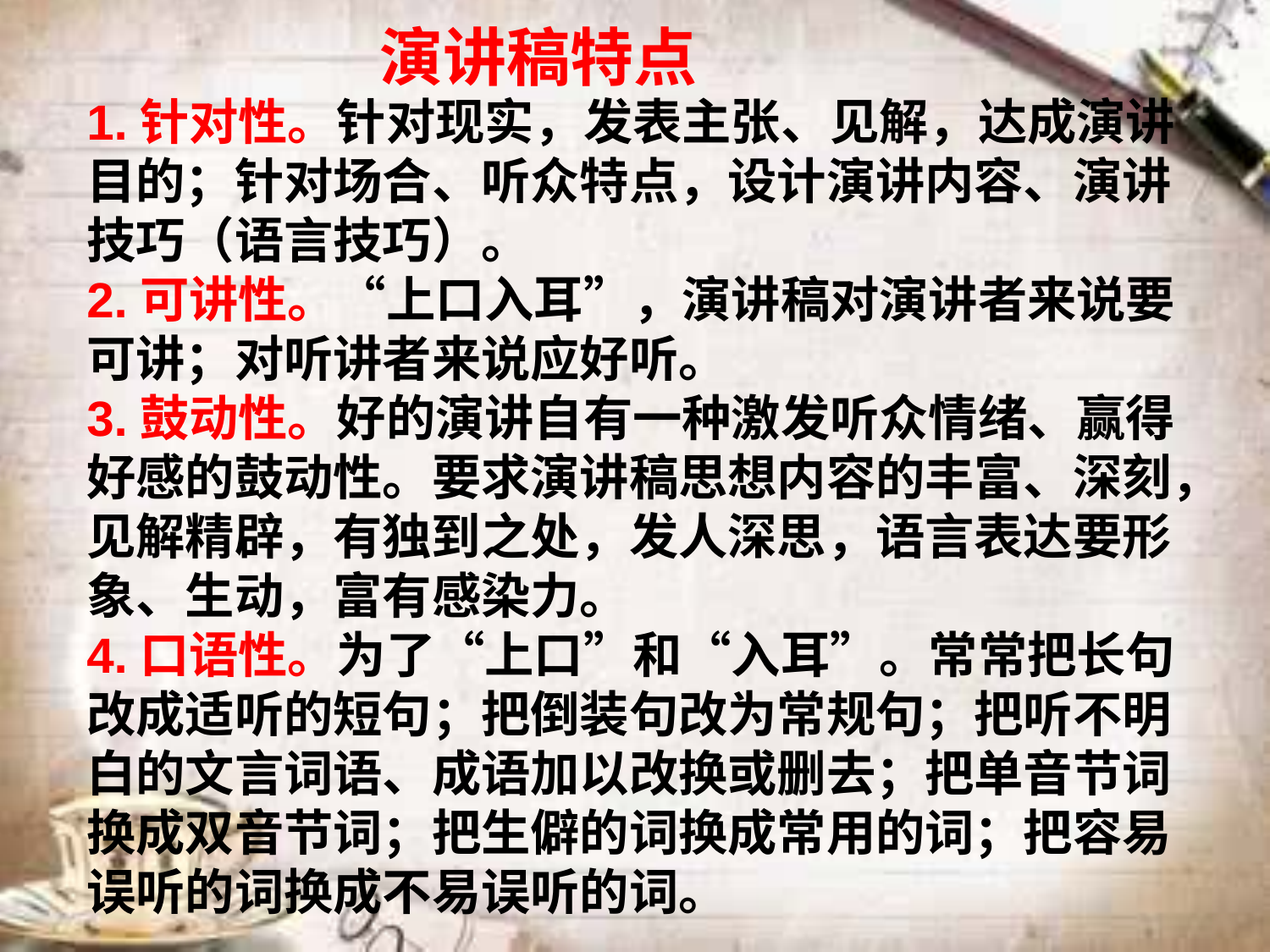

演讲稿特点
1.针对性。针对现实，发表主张、见解，达成演讲目的；针对场合、听众特点，设计演讲内容、演讲技巧（语言技巧）。
2.可讲性。“上口入耳”，演讲稿对演讲者来说要可讲；对听讲者来说应好听。
3.鼓动性。好的演讲自有一种激发听众情绪、赢得好感的鼓动性。要求演讲稿思想内容的丰富、深刻，见解精辟，有独到之处，发人深思，语言表达要形象、生动，富有感染力。
4.口语性。为了“上口”和“入耳”。常常把长句改成适听的短句；把倒装句改为常规句；把听不明白的文言词语、成语加以改换或删去；把单音节词换成双音节词；把生僻的词换成常用的词；把容易误听的词换成不易误听的词。